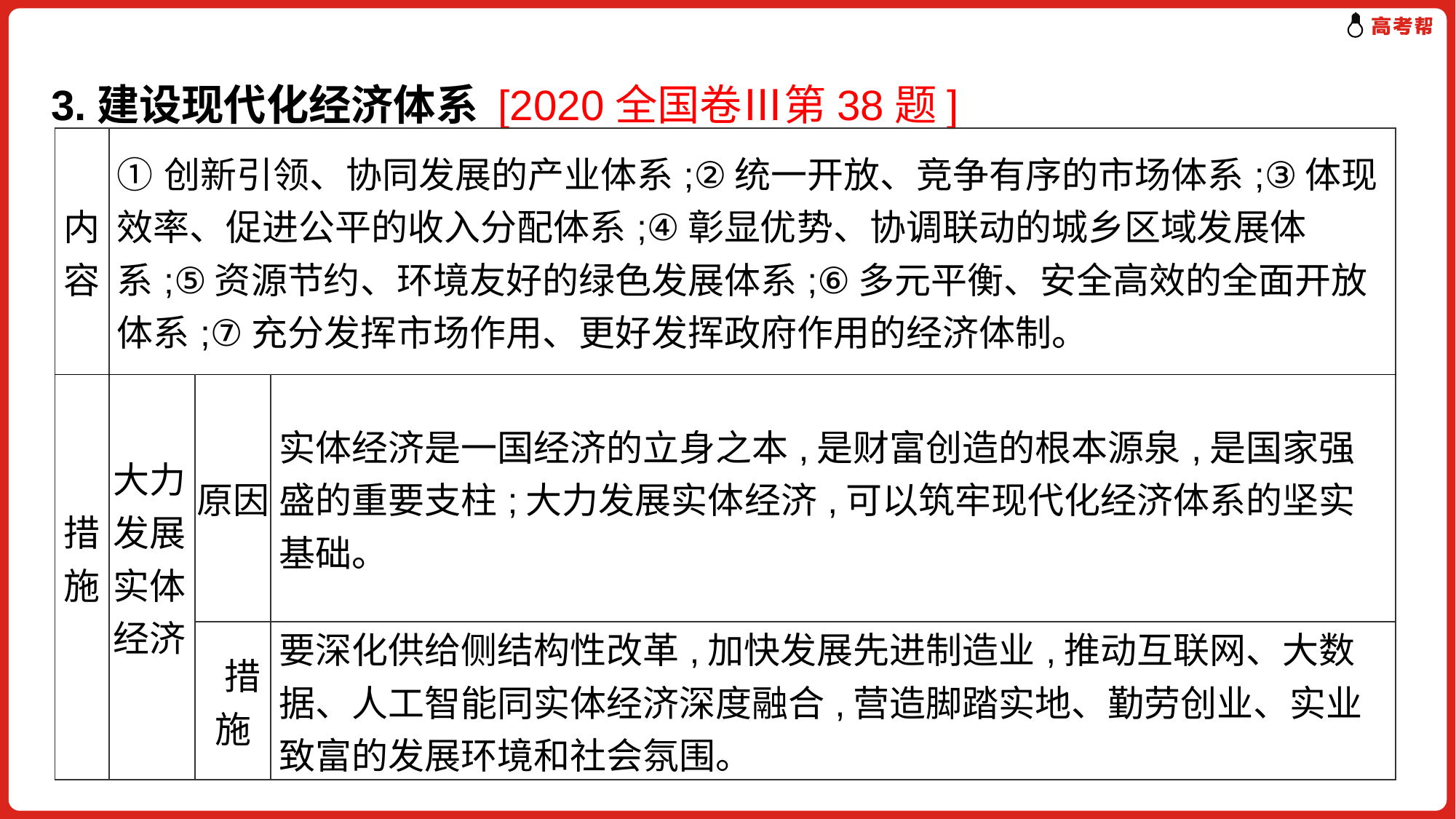

# 3.建设现代化经济体系 [2020全国卷Ⅲ第38题]
| 内容 | ①创新引领、协同发展的产业体系;②统一开放、竞争有序的市场体系;③体现效率、促进公平的收入分配体系;④彰显优势、协调联动的城乡区域发展体系;⑤资源节约、环境友好的绿色发展体系;⑥多元平衡、安全高效的全面开放体系;⑦充分发挥市场作用、更好发挥政府作用的经济体制。 |  |  |
| --- | --- | --- | --- |
| 措施 | 大力发展实体经济 | 原因 | 实体经济是一国经济的立身之本,是财富创造的根本源泉,是国家强盛的重要支柱;大力发展实体经济,可以筑牢现代化经济体系的坚实基础。 |
|  |  | 措施 | 要深化供给侧结构性改革,加快发展先进制造业,推动互联网、大数据、人工智能同实体经济深度融合,营造脚踏实地、勤劳创业、实业致富的发展环境和社会氛围。 |